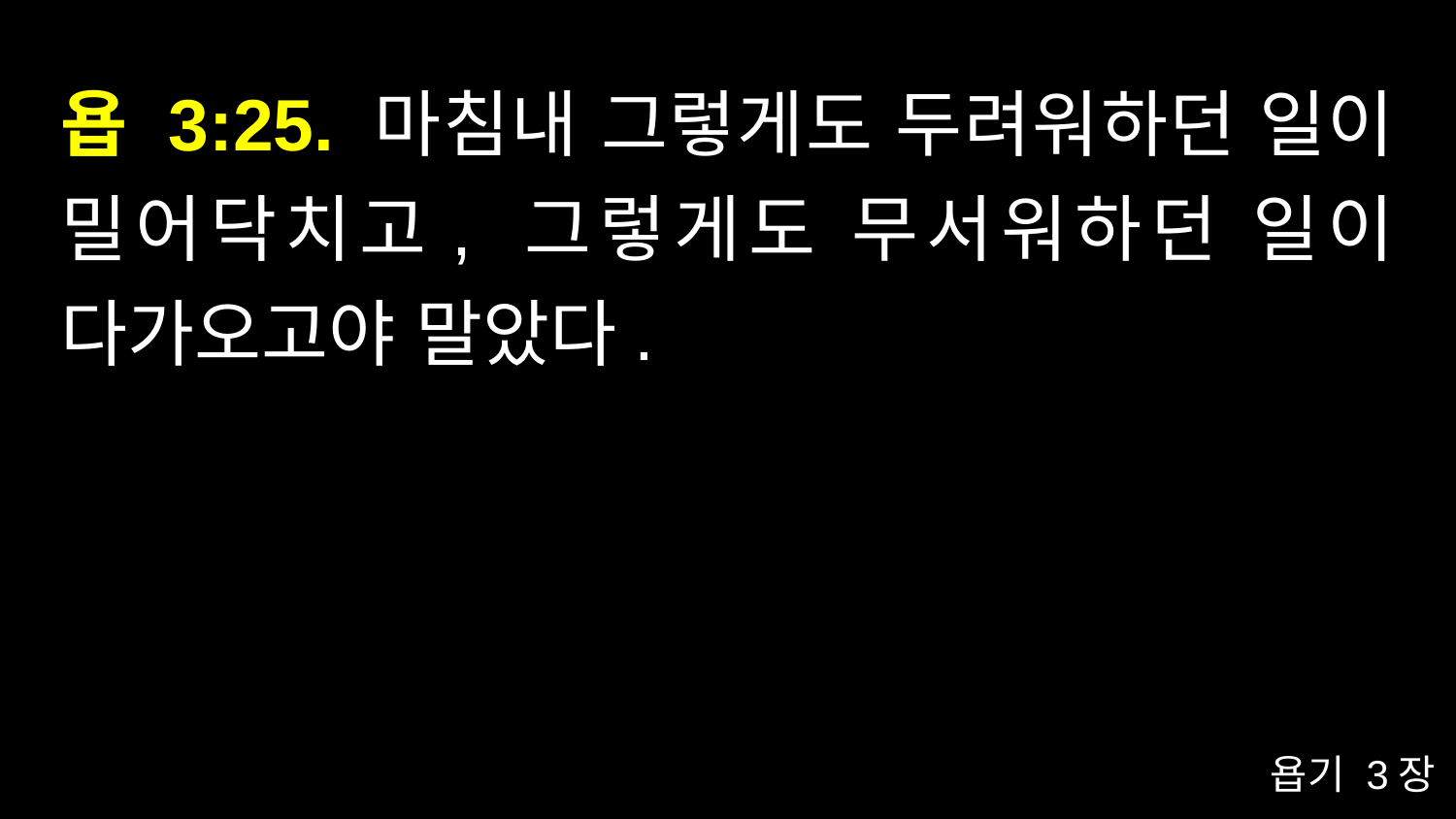

# 욥 3:25. 마침내 그렇게도 두려워하던 일이 밀어닥치고, 그렇게도 무서워하던 일이 다가오고야 말았다.
욥기 3장